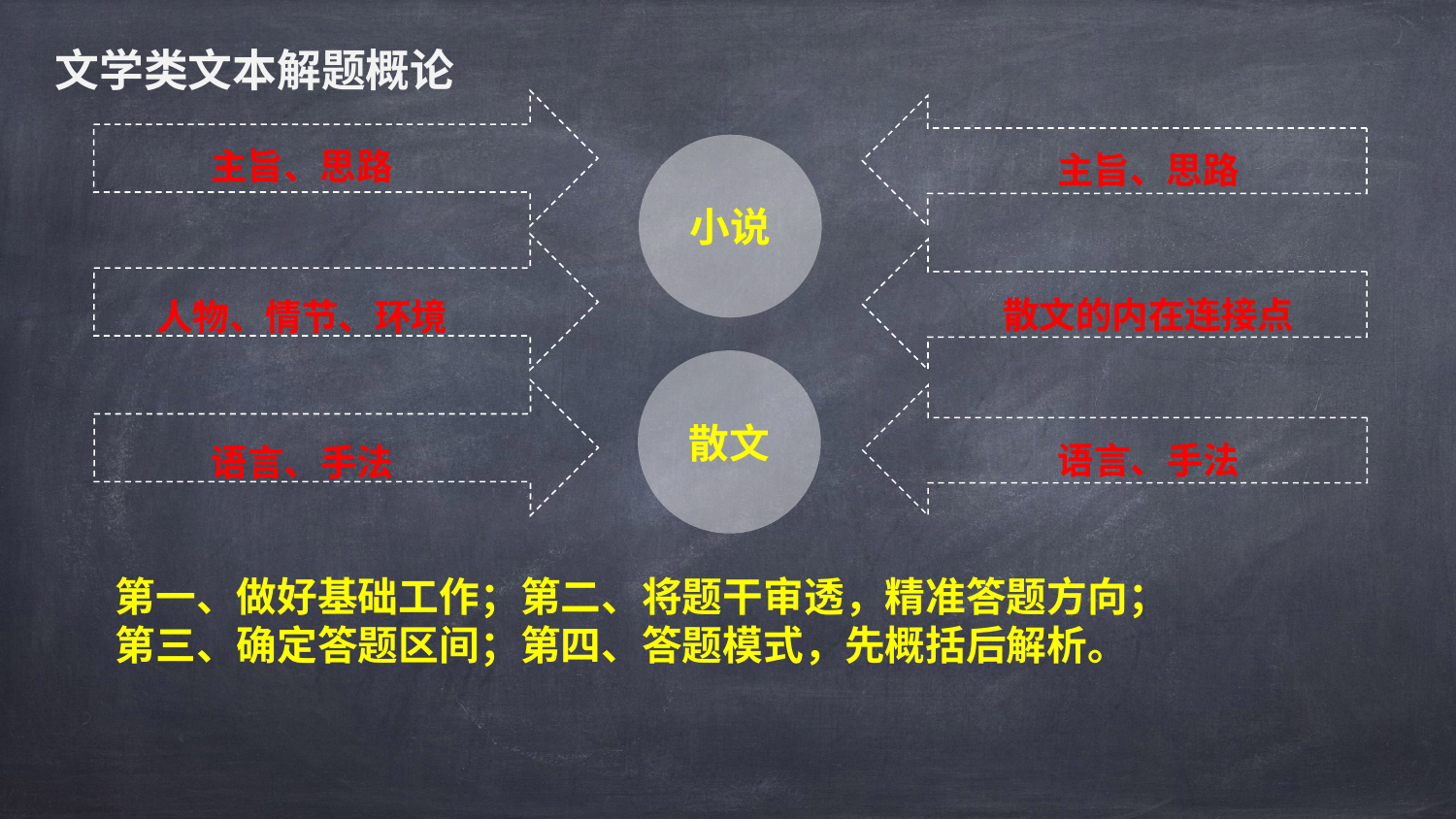

文学类文本解题概论

主旨、思路

主旨、思路

小说

人物、情节、环境

散文的内在连接点

散文

语言、手法

语言、手法
第一、做好基础工作；第二、将题干审透，精准答题方向；
第三、确定答题区间；第四、答题模式，先概括后解析。